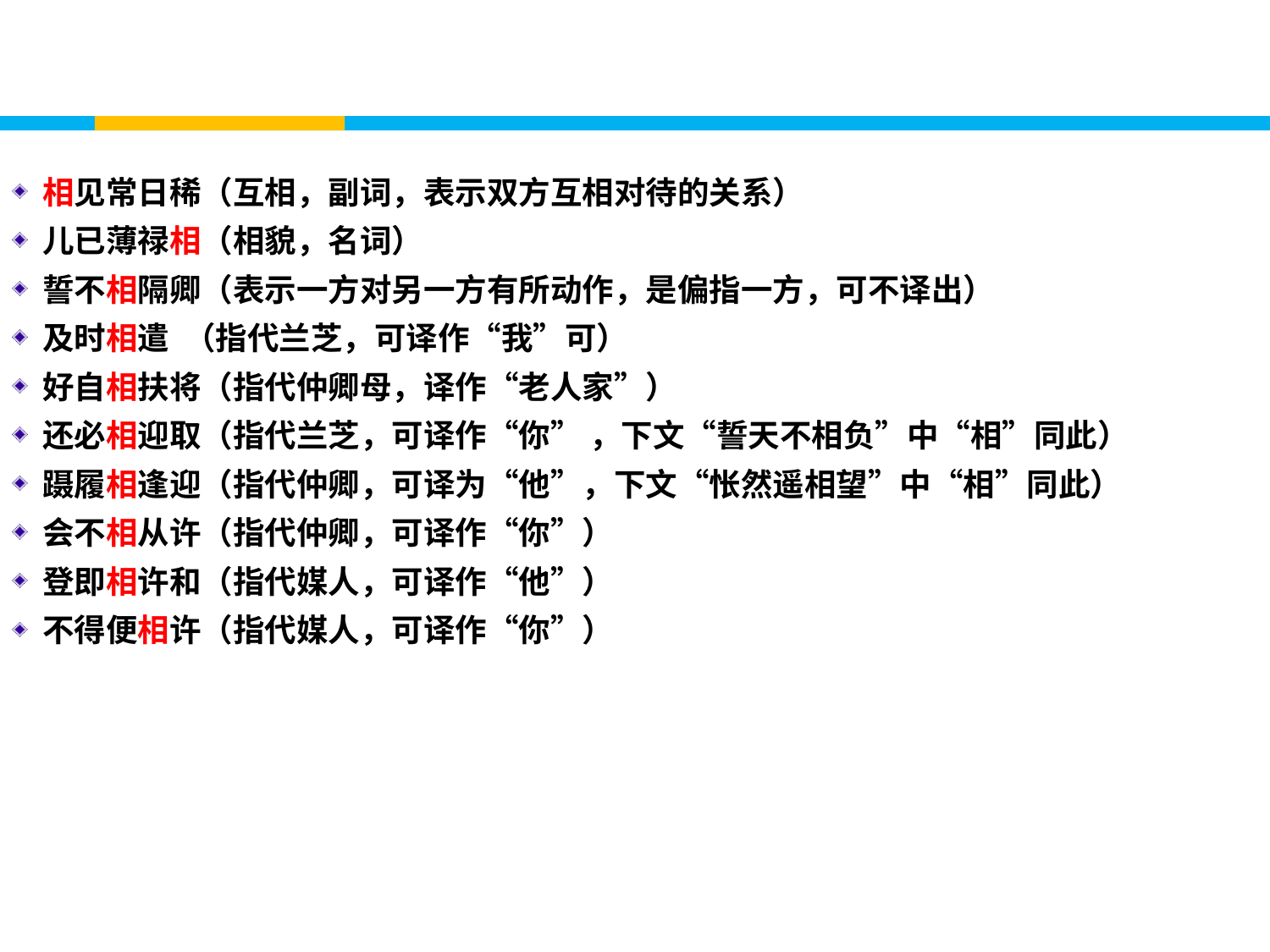

相见常日稀（互相，副词，表示双方互相对待的关系）
儿已薄禄相（相貌，名词）
誓不相隔卿（表示一方对另一方有所动作，是偏指一方，可不译出）
及时相遣  （指代兰芝，可译作“我”可）
好自相扶将（指代仲卿母，译作“老人家”）
还必相迎取（指代兰芝，可译作“你” ，下文“誓天不相负”中“相”同此）
蹑履相逢迎（指代仲卿，可译为“他”，下文“怅然遥相望”中“相”同此）
会不相从许（指代仲卿，可译作“你”）
登即相许和（指代媒人，可译作“他”）
不得便相许（指代媒人，可译作“你”）